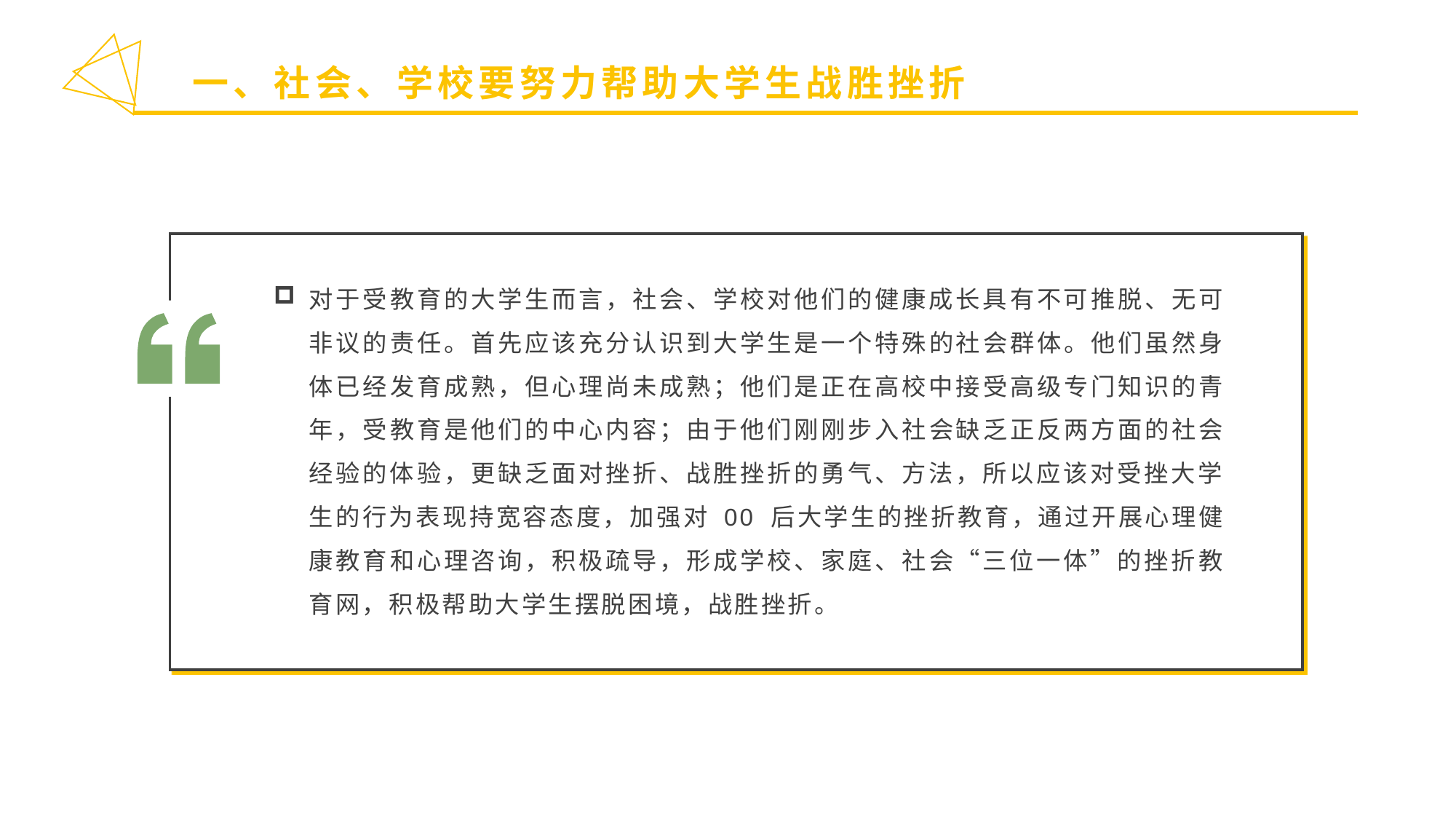

一、社会、学校要努力帮助大学生战胜挫折

对于受教育的大学生而言，社会、学校对他们的健康成长具有不可推脱、无可非议的责任。首先应该充分认识到大学生是一个特殊的社会群体。他们虽然身体已经发育成熟，但心理尚未成熟；他们是正在高校中接受高级专门知识的青年，受教育是他们的中心内容；由于他们刚刚步入社会缺乏正反两方面的社会经验的体验，更缺乏面对挫折、战胜挫折的勇气、方法，所以应该对受挫大学生的行为表现持宽容态度，加强对 00 后大学生的挫折教育，通过开展心理健康教育和心理咨询，积极疏导，形成学校、家庭、社会“三位一体”的挫折教育网，积极帮助大学生摆脱困境，战胜挫折。